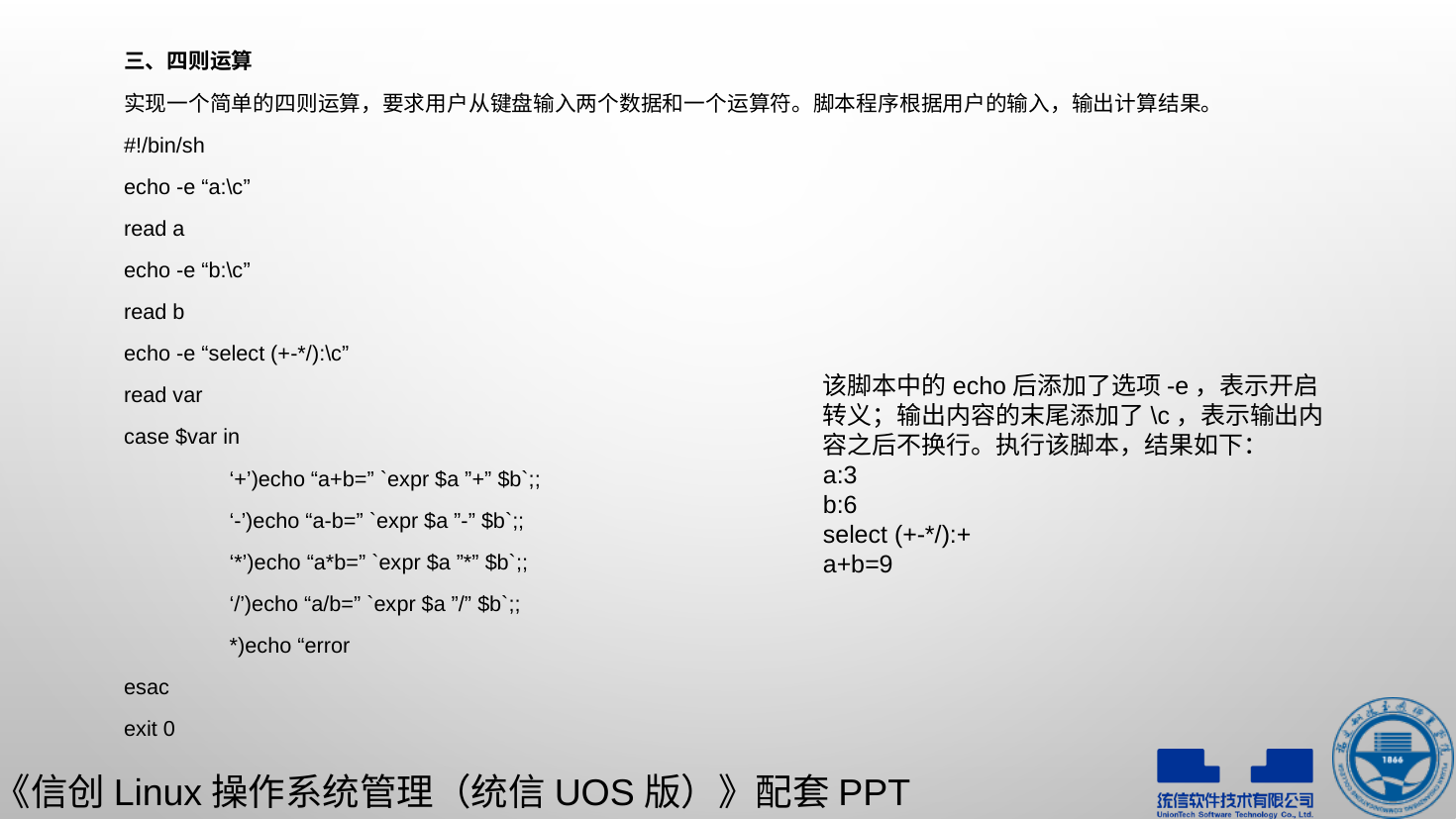

三、四则运算
实现一个简单的四则运算，要求用户从键盘输入两个数据和一个运算符。脚本程序根据用户的输入，输出计算结果。
#!/bin/sh
echo -e “a:\c”
read a
echo -e “b:\c”
read b
echo -e “select (+-*/):\c”
read var
case $var in
	‘+’)echo “a+b=” `expr $a ”+” $b`;;
	‘-’)echo “a-b=” `expr $a ”-” $b`;;
	‘*’)echo “a*b=” `expr $a ”*” $b`;;
	‘/’)echo “a/b=” `expr $a ”/” $b`;;
	*)echo “error
esac
exit 0

该脚本中的echo后添加了选项-e，表示开启转义；输出内容的末尾添加了\c，表示输出内容之后不换行。执行该脚本，结果如下：
a:3
b:6
select (+-*/):+
a+b=9